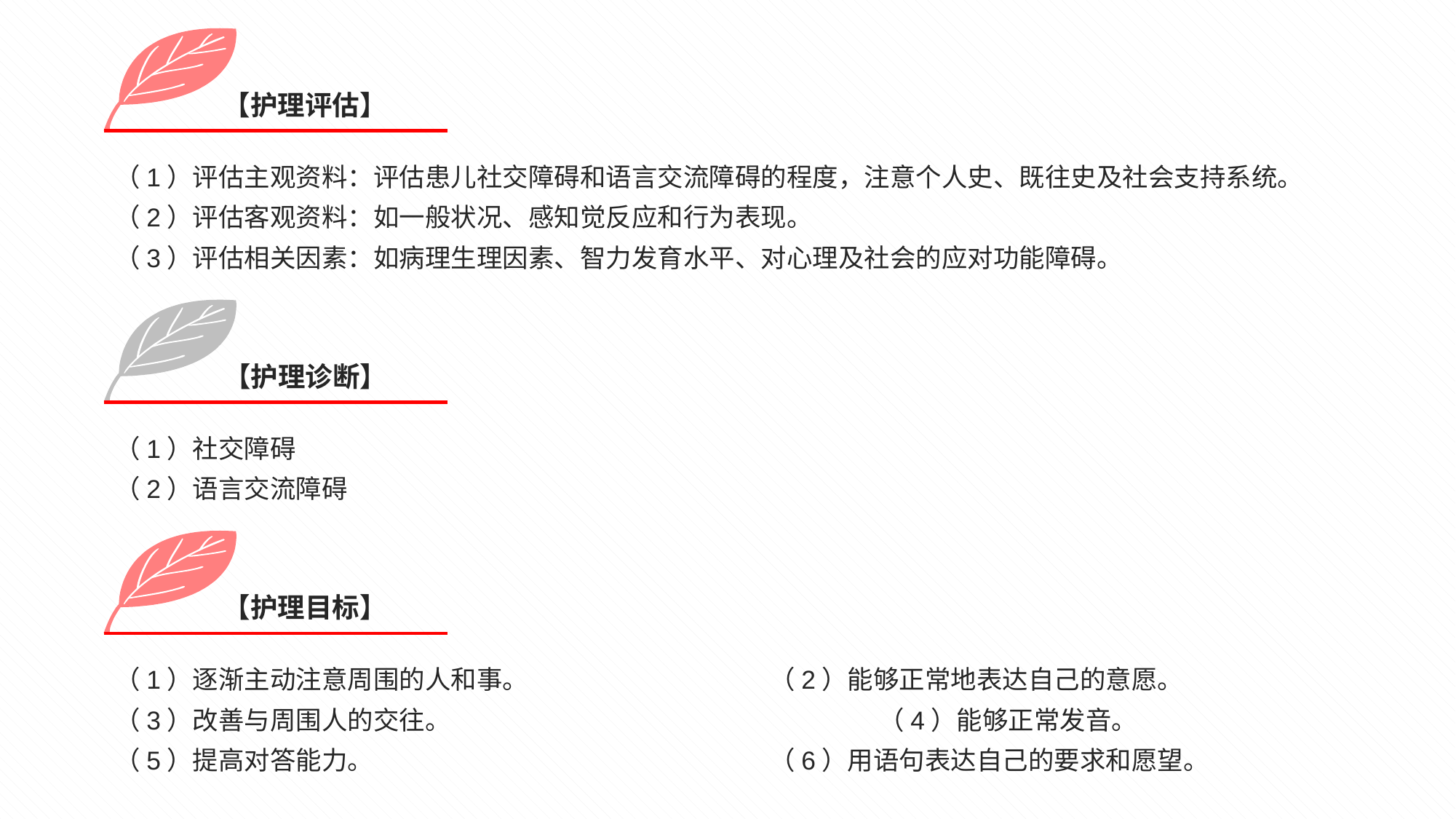

【护理评估】
（1）评估主观资料：评估患儿社交障碍和语言交流障碍的程度，注意个人史、既往史及社会支持系统。
（2）评估客观资料：如一般状况、感知觉反应和行为表现。
（3）评估相关因素：如病理生理因素、智力发育水平、对心理及社会的应对功能障碍。

【护理诊断】
（1）社交障碍
（2）语言交流障碍

【护理目标】
（1）逐渐主动注意周围的人和事。			（2）能够正常地表达自己的意愿。
（3）改善与周围人的交往。				（4）能够正常发音。
（5）提高对答能力。				（6）用语句表达自己的要求和愿望。